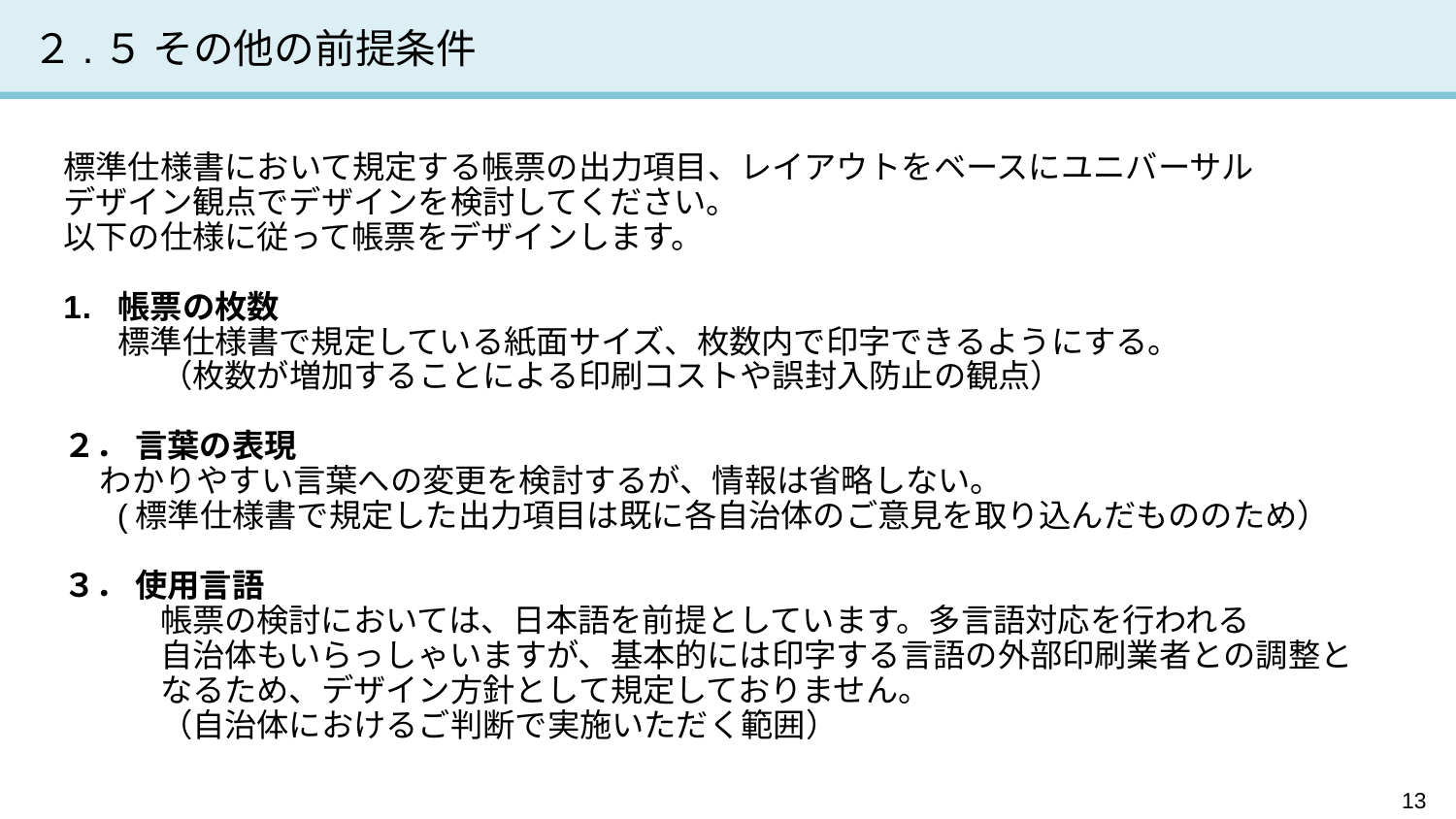

# ２.５ その他の前提条件
標準仕様書において規定する帳票の出力項目、レイアウトをベースにユニバーサル
デザイン観点でデザインを検討してください。
以下の仕様に従って帳票をデザインします。

帳票の枚数
標準仕様書で規定している紙面サイズ、枚数内で印字できるようにする。
　　　（枚数が増加することによる印刷コストや誤封入防止の観点）

２． 言葉の表現
     わかりやすい言葉への変更を検討するが、情報は省略しない。
      (標準仕様書で規定した出力項目は既に各自治体のご意見を取り込んだもののため）

３． 使用言語
　　　帳票の検討においては、日本語を前提としています。多言語対応を行われる
　　　自治体もいらっしゃいますが、基本的には印字する言語の外部印刷業者との調整と
　　　なるため、デザイン方針として規定しておりません。
　　　（自治体におけるご判断で実施いただく範囲）